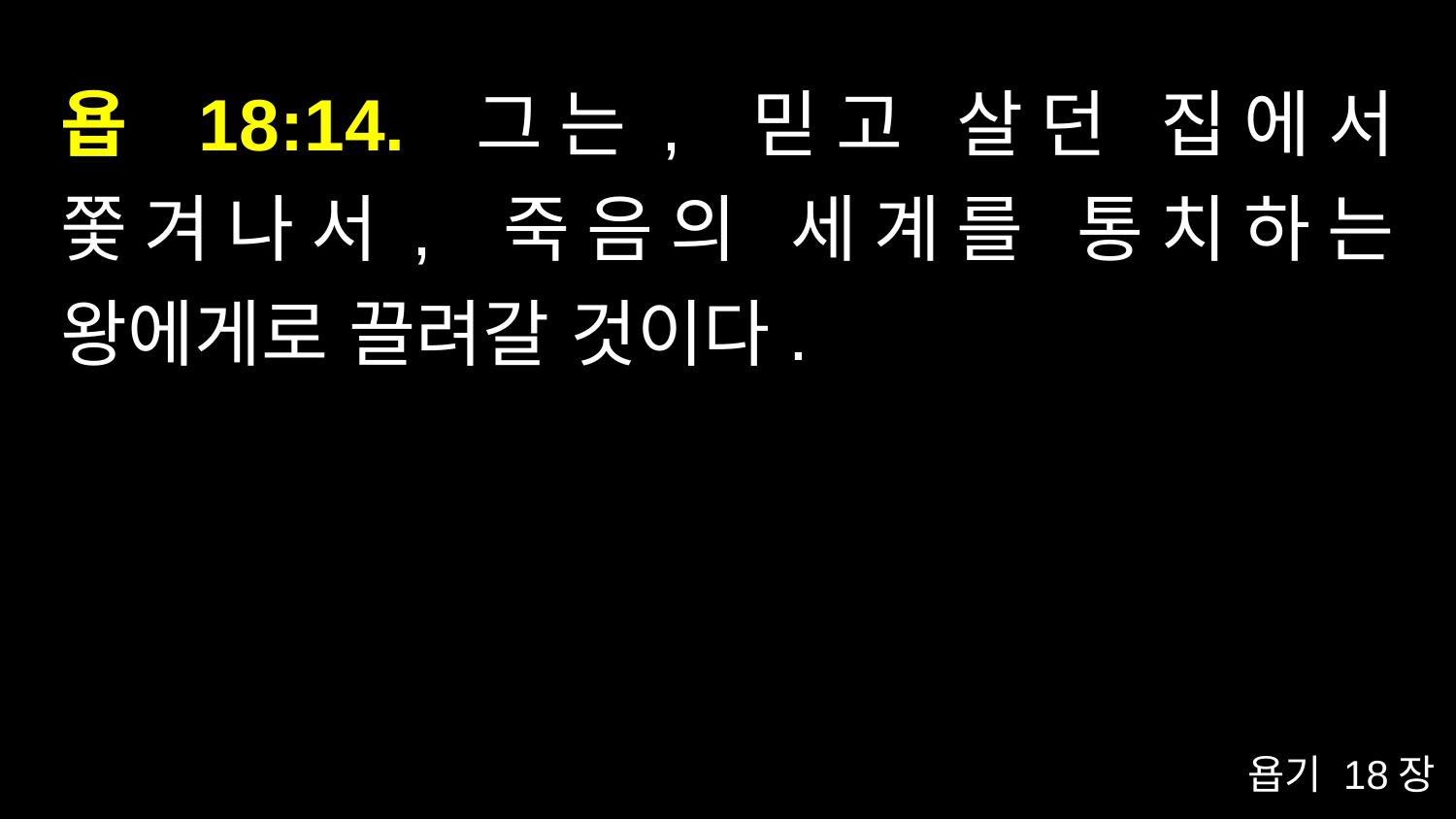

# 욥 18:14. 그는, 믿고 살던 집에서 쫓겨나서, 죽음의 세계를 통치하는 왕에게로 끌려갈 것이다.
욥기 18장